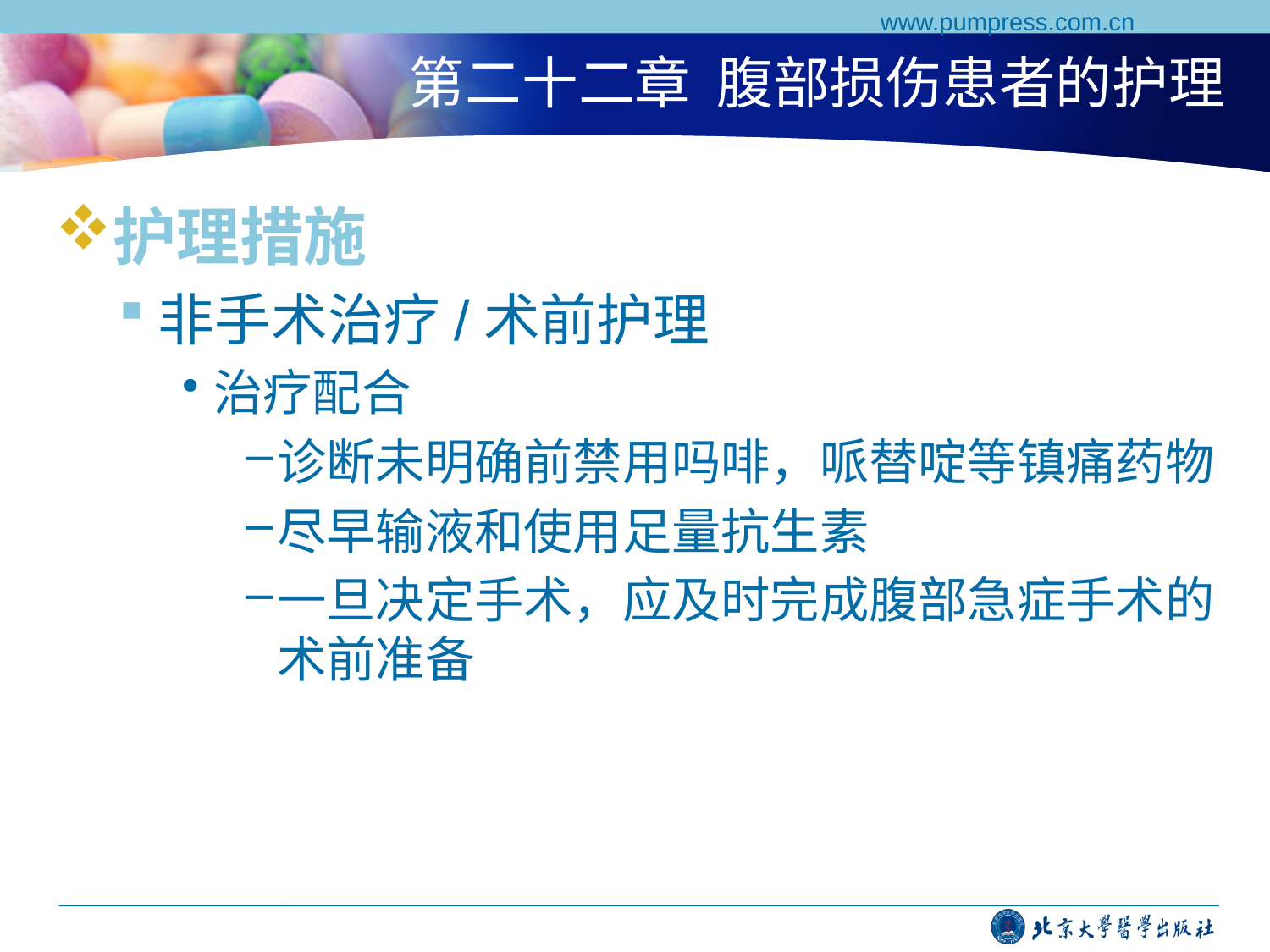

www.pumpress.com.cn
# 第二十二章  腹部损伤患者的护理
护理措施
非手术治疗/术前护理
治疗配合
诊断未明确前禁用吗啡，哌替啶等镇痛药物
尽早输液和使用足量抗生素
一旦决定手术，应及时完成腹部急症手术的术前准备